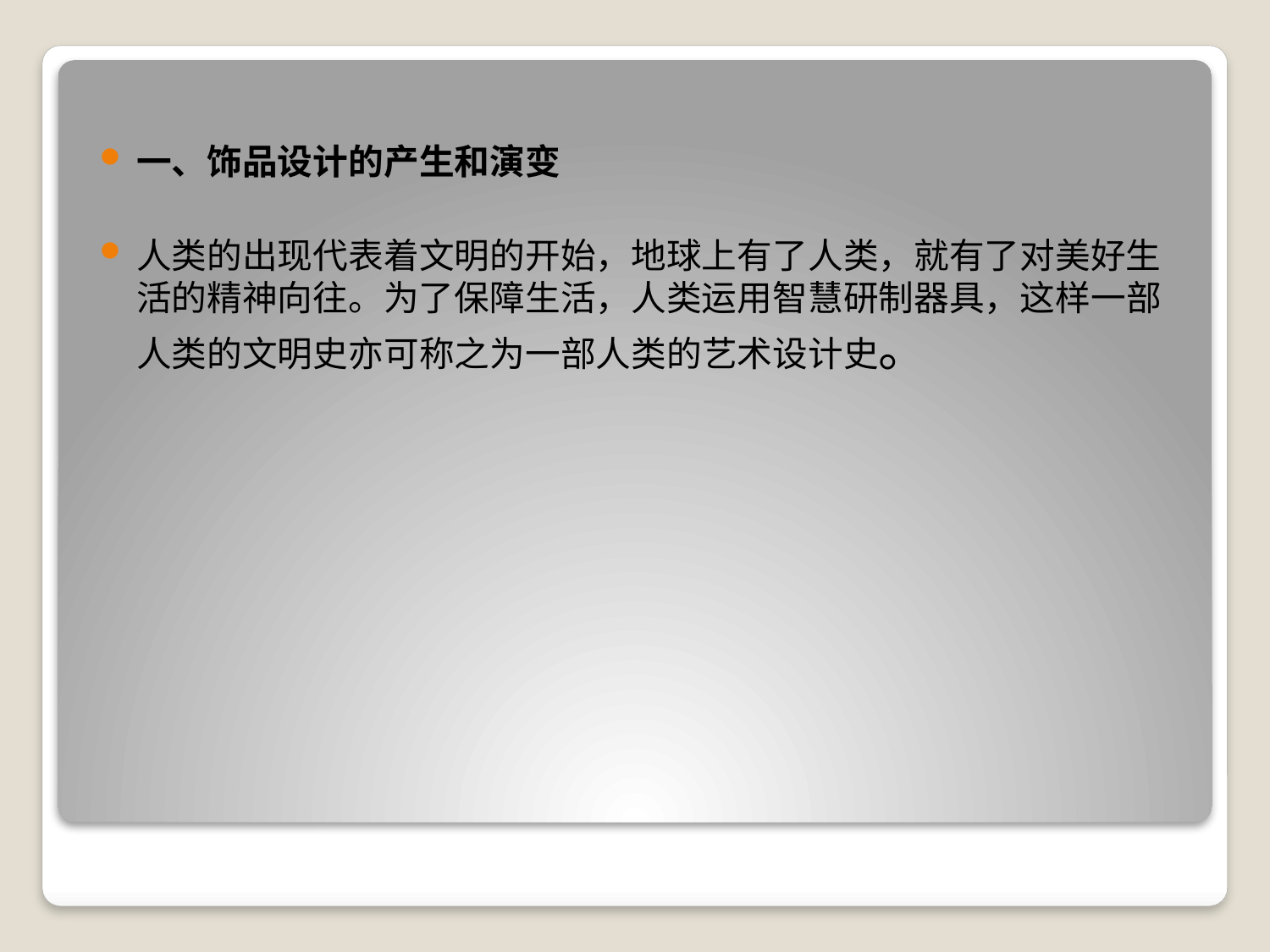

一、饰品设计的产生和演变

人类的出现代表着文明的开始，地球上有了人类，就有了对美好生活的精神向往。为了保障生活，人类运用智慧研制器具，这样一部人类的文明史亦可称之为一部人类的艺术设计史。